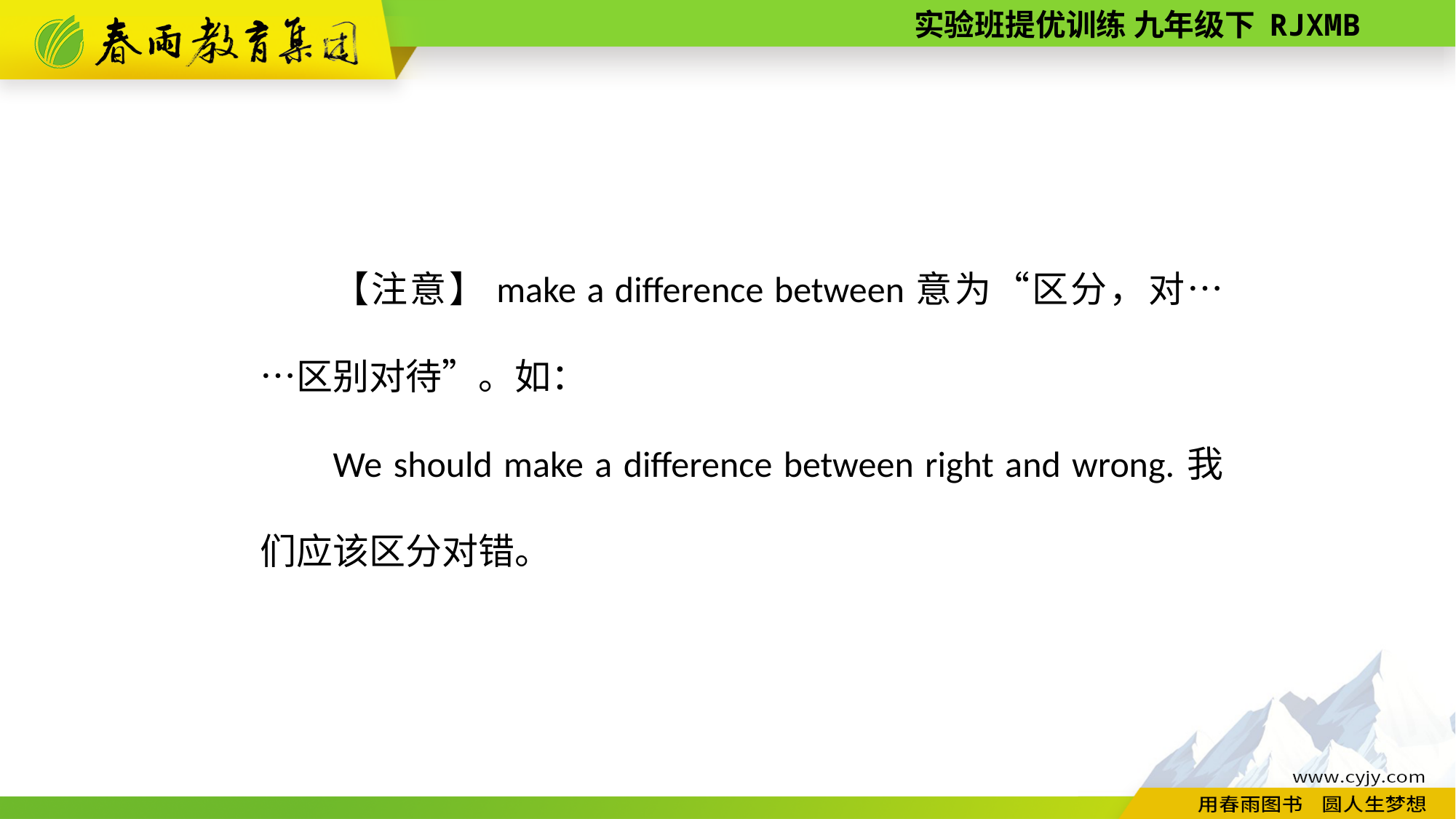

【注意】make a difference between意为“区分，对……区别对待”。如：
We should make a difference between right and wrong.我们应该区分对错。